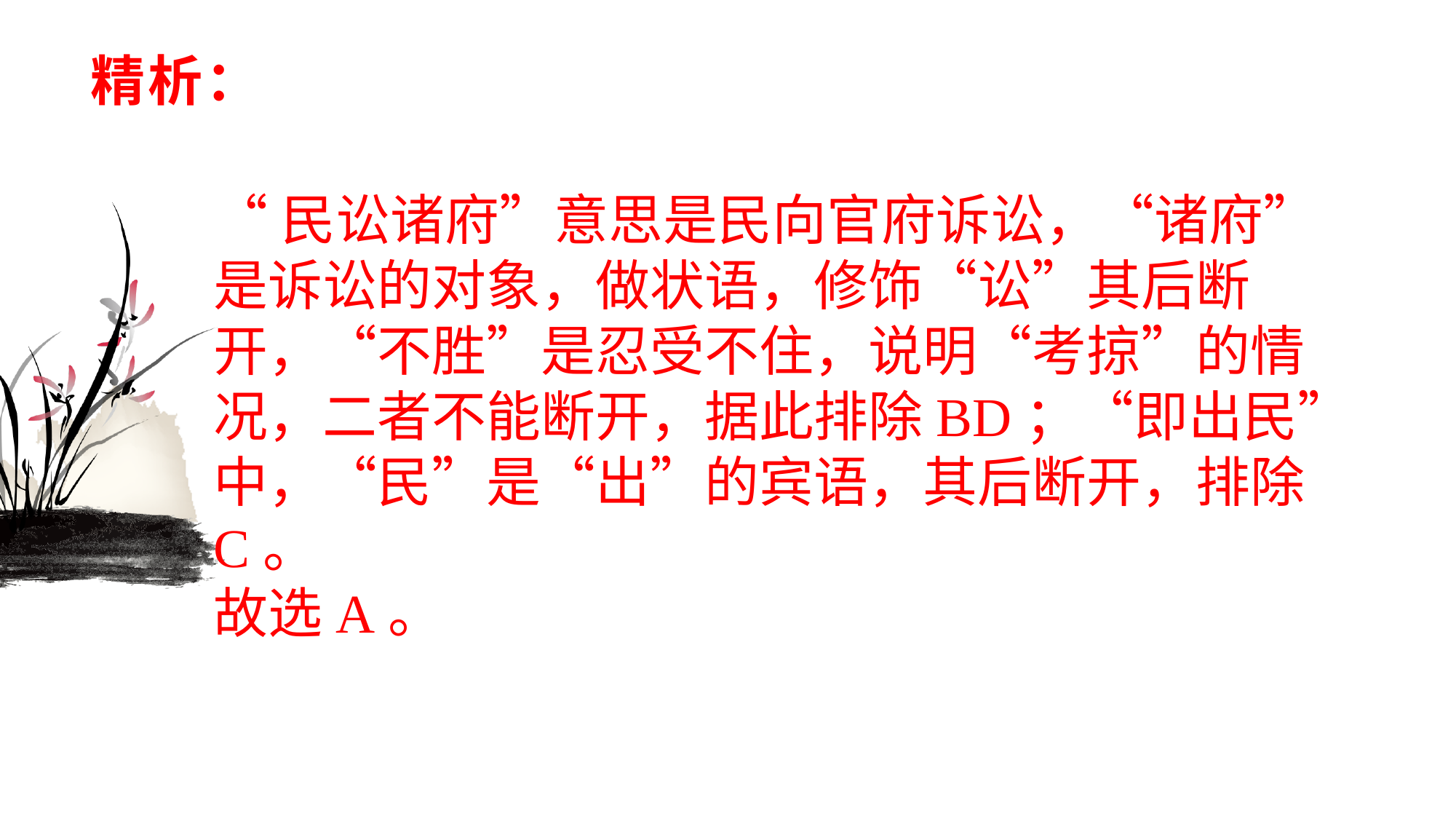

# 精析：
“民讼诸府”意思是民向官府诉讼，“诸府”是诉讼的对象，做状语，修饰“讼”其后断开，“不胜”是忍受不住，说明“考掠”的情况，二者不能断开，据此排除BD；“即出民”中，“民”是“出”的宾语，其后断开，排除C。故选A。